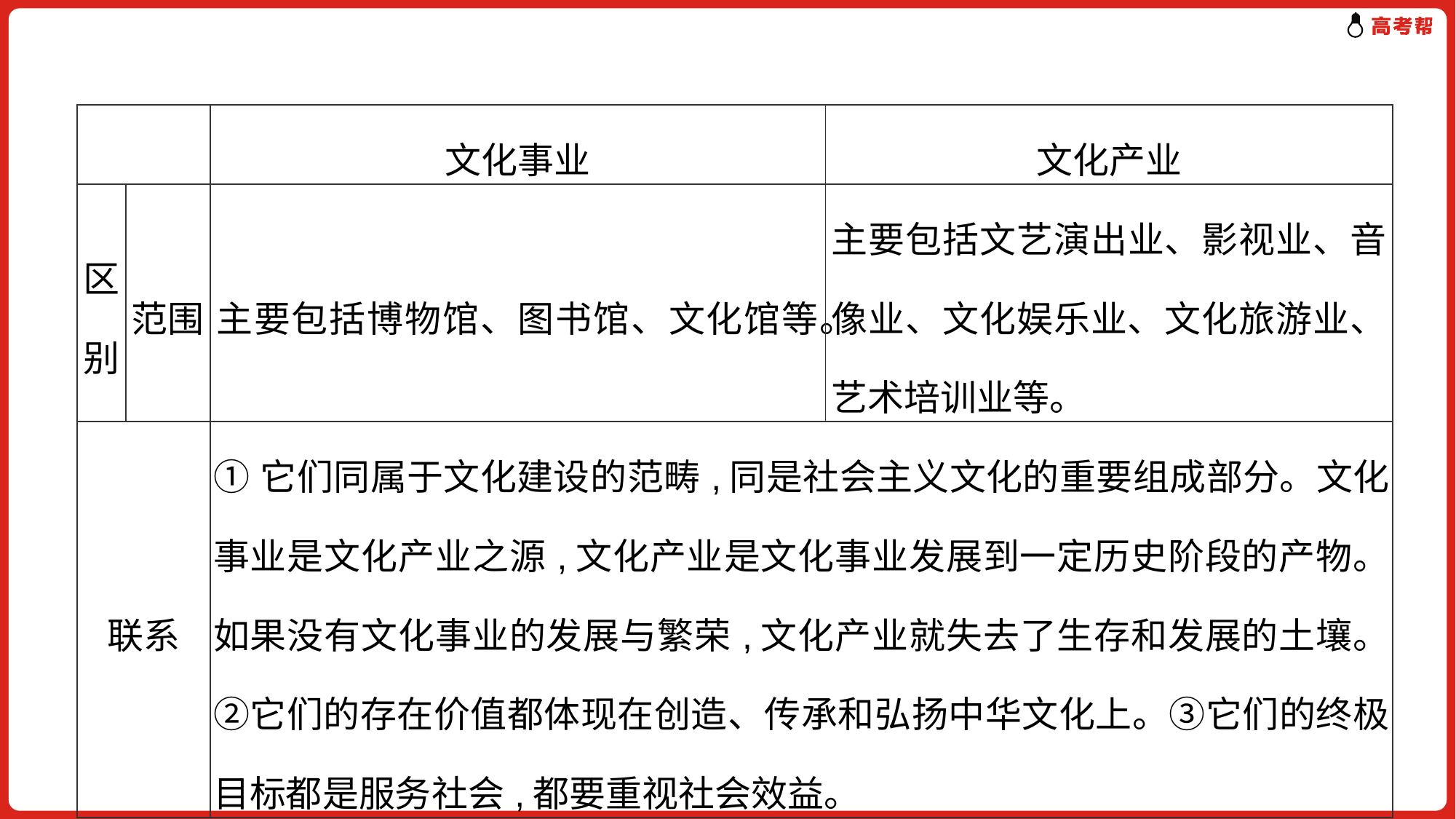

|  |  | 文化事业 | 文化产业 |
| --- | --- | --- | --- |
| 区别 | 范围 | 主要包括博物馆、图书馆、文化馆等。 | 主要包括文艺演出业、影视业、音像业、文化娱乐业、文化旅游业、艺术培训业等。 |
| 联系 |  | ①它们同属于文化建设的范畴,同是社会主义文化的重要组成部分。文化事业是文化产业之源,文化产业是文化事业发展到一定历史阶段的产物。如果没有文化事业的发展与繁荣,文化产业就失去了生存和发展的土壤。②它们的存在价值都体现在创造、传承和弘扬中华文化上。③它们的终极目标都是服务社会,都要重视社会效益。 |  |